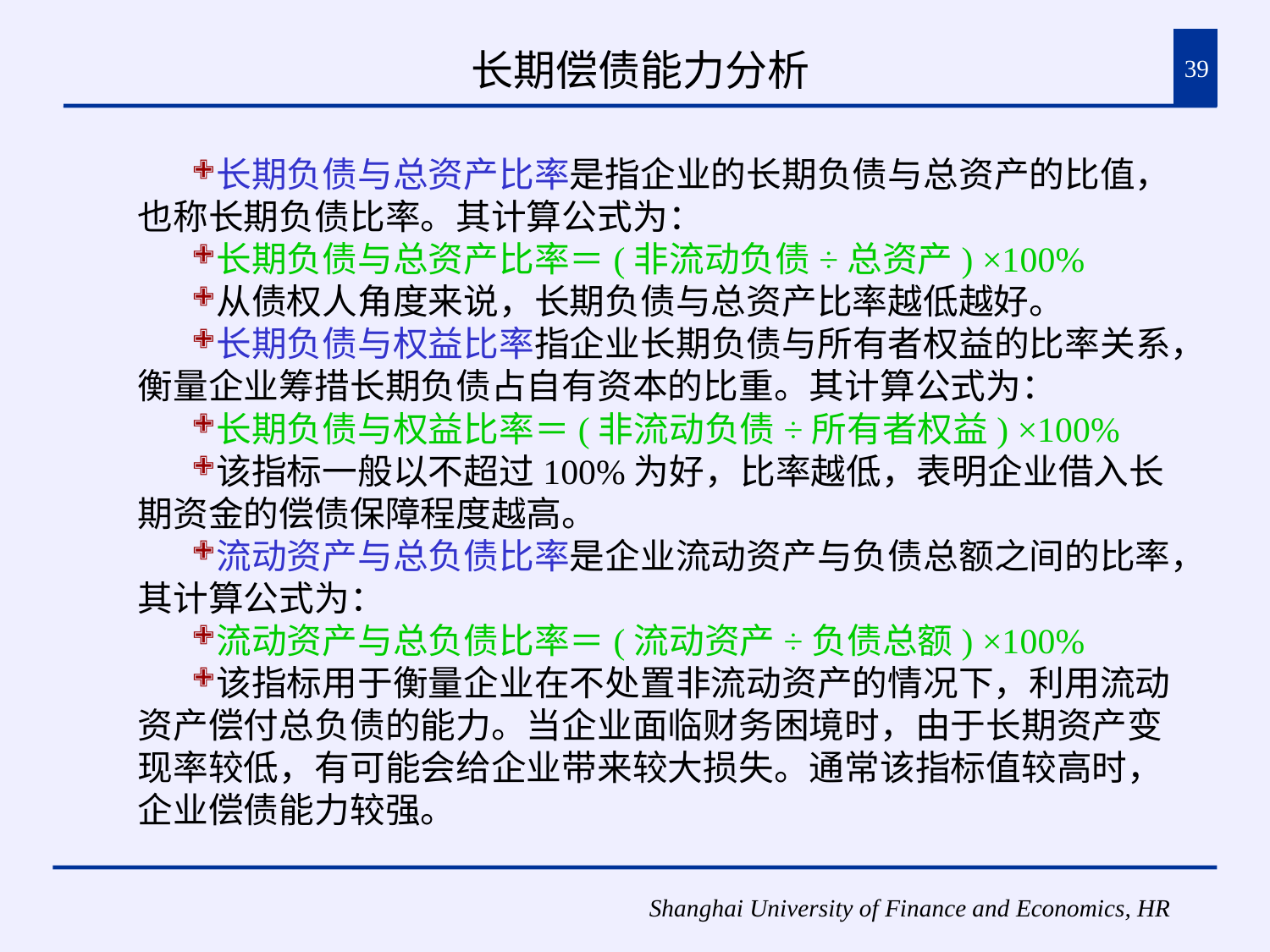

# 长期偿债能力分析
39
长期负债与总资产比率是指企业的长期负债与总资产的比值，也称长期负债比率。其计算公式为：
长期负债与总资产比率＝(非流动负债÷总资产) ×100%
从债权人角度来说，长期负债与总资产比率越低越好。
长期负债与权益比率指企业长期负债与所有者权益的比率关系，衡量企业筹措长期负债占自有资本的比重。其计算公式为：
长期负债与权益比率＝(非流动负债÷所有者权益) ×100%
该指标一般以不超过100%为好，比率越低，表明企业借入长期资金的偿债保障程度越高。
流动资产与总负债比率是企业流动资产与负债总额之间的比率，其计算公式为：
流动资产与总负债比率＝(流动资产÷负债总额) ×100%
该指标用于衡量企业在不处置非流动资产的情况下，利用流动资产偿付总负债的能力。当企业面临财务困境时，由于长期资产变现率较低，有可能会给企业带来较大损失。通常该指标值较高时，企业偿债能力较强。